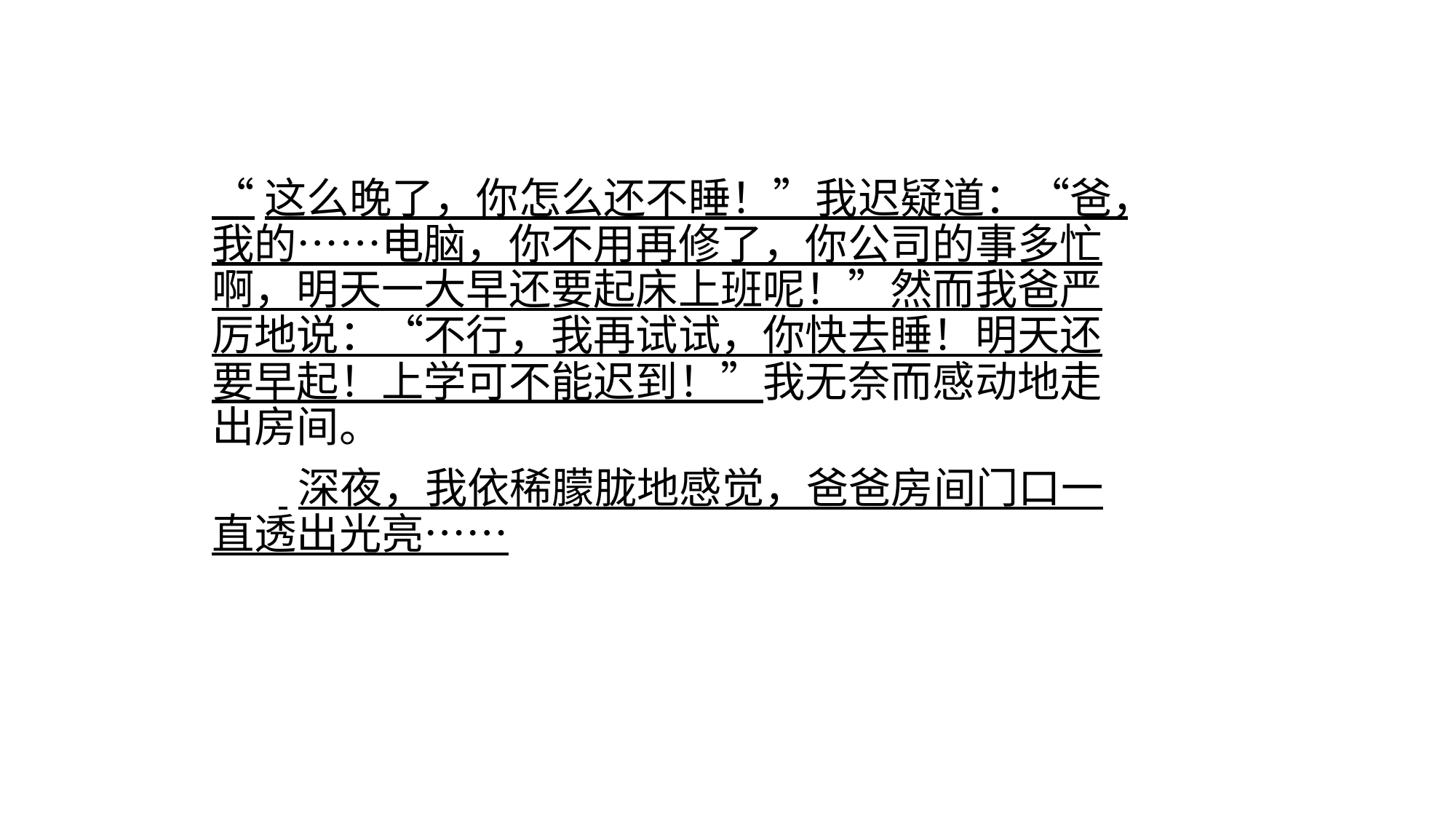

“这么晚了，你怎么还不睡！”我迟疑道：“爸，我的……电脑，你不用再修了，你公司的事多忙啊，明天一大早还要起床上班呢！”然而我爸严厉地说：“不行，我再试试，你快去睡！明天还要早起！上学可不能迟到！”我无奈而感动地走出房间。
        深夜，我依稀朦胧地感觉，爸爸房间门口一直透出光亮……